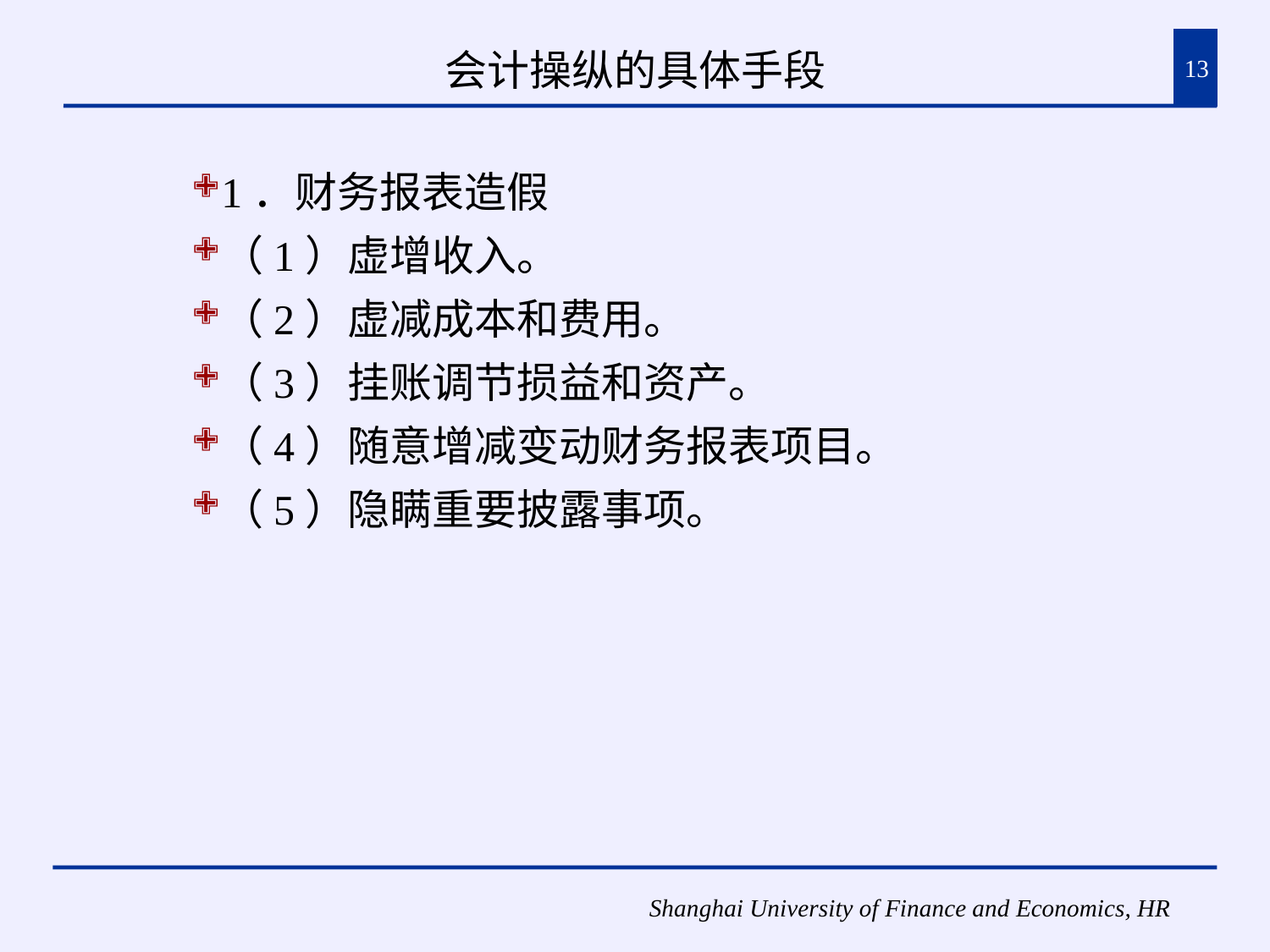

# 会计操纵的具体手段
13
1．财务报表造假
（1）虚增收入。
（2）虚减成本和费用。
（3）挂账调节损益和资产。
（4）随意增减变动财务报表项目。
（5）隐瞒重要披露事项。